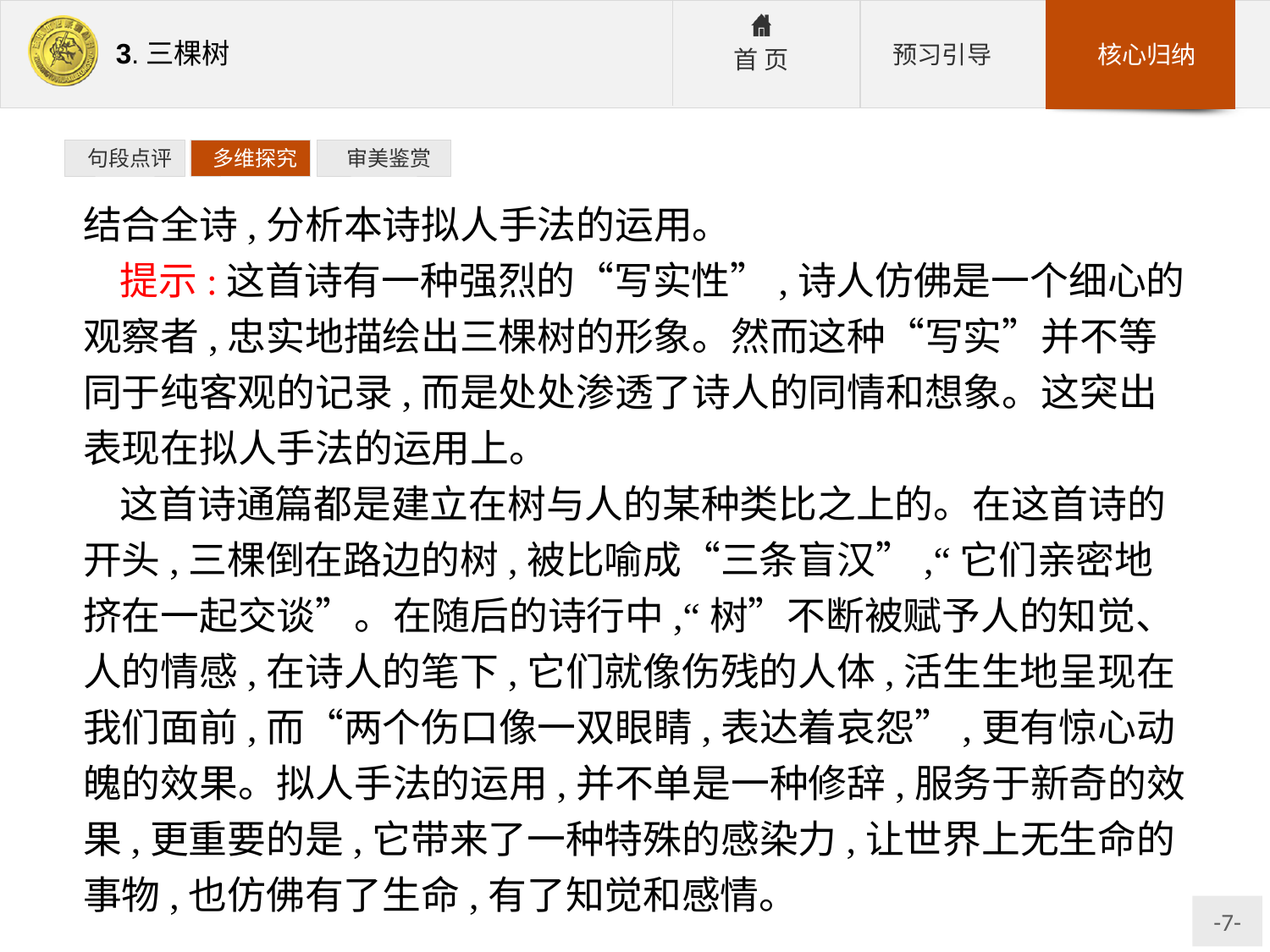

句段点评
 多维探究
 审美鉴赏
结合全诗,分析本诗拟人手法的运用。
提示:这首诗有一种强烈的“写实性”,诗人仿佛是一个细心的观察者,忠实地描绘出三棵树的形象。然而这种“写实”并不等同于纯客观的记录,而是处处渗透了诗人的同情和想象。这突出表现在拟人手法的运用上。
这首诗通篇都是建立在树与人的某种类比之上的。在这首诗的开头,三棵倒在路边的树,被比喻成“三条盲汉”,“它们亲密地挤在一起交谈”。在随后的诗行中,“树”不断被赋予人的知觉、人的情感,在诗人的笔下,它们就像伤残的人体,活生生地呈现在我们面前,而“两个伤口像一双眼睛,表达着哀怨”,更有惊心动魄的效果。拟人手法的运用,并不单是一种修辞,服务于新奇的效果,更重要的是,它带来了一种特殊的感染力,让世界上无生命的事物,也仿佛有了生命,有了知觉和感情。